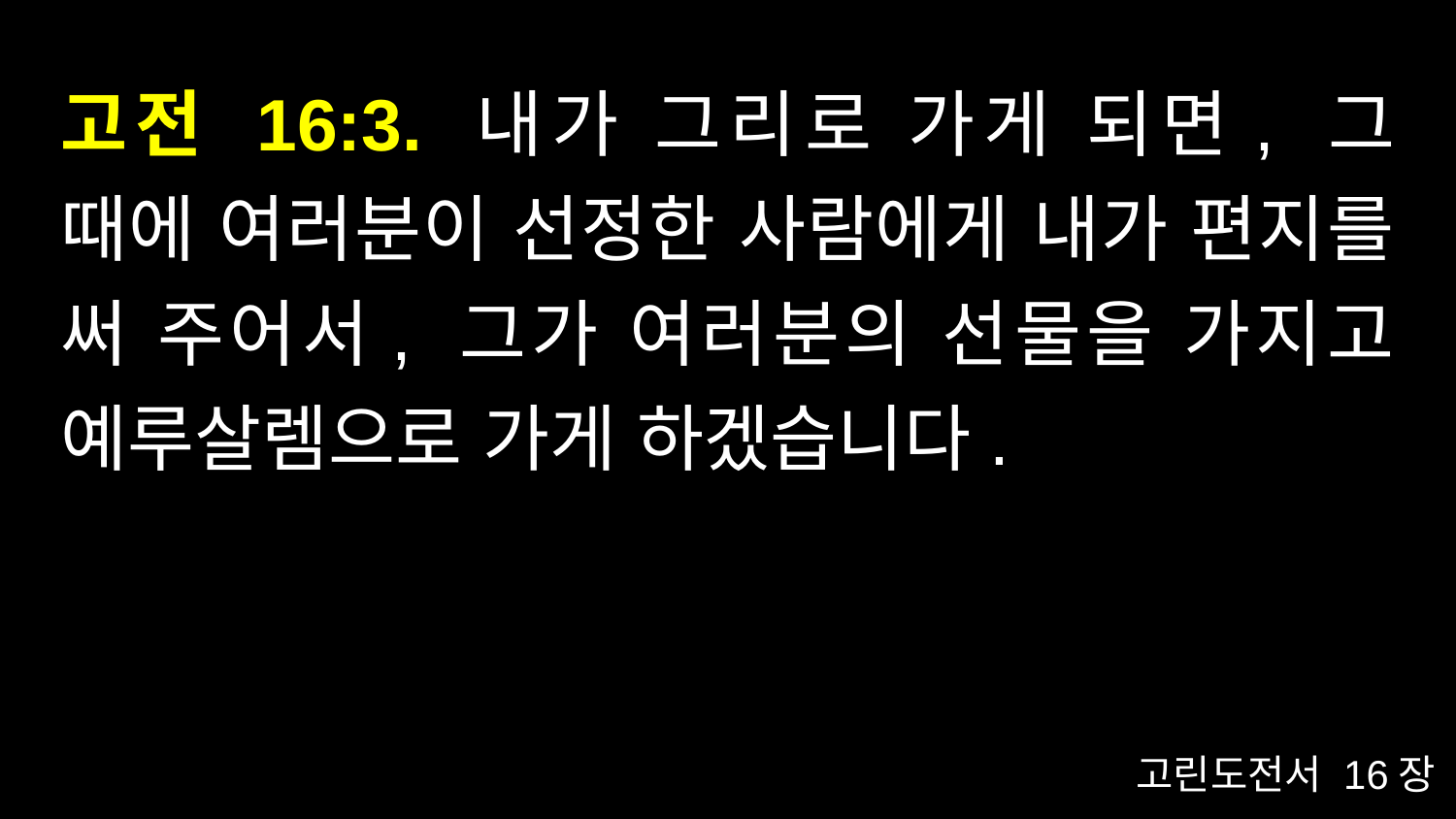

# 고전 16:3. 내가 그리로 가게 되면, 그 때에 여러분이 선정한 사람에게 내가 편지를 써 주어서, 그가 여러분의 선물을 가지고 예루살렘으로 가게 하겠습니다.
고린도전서 16장